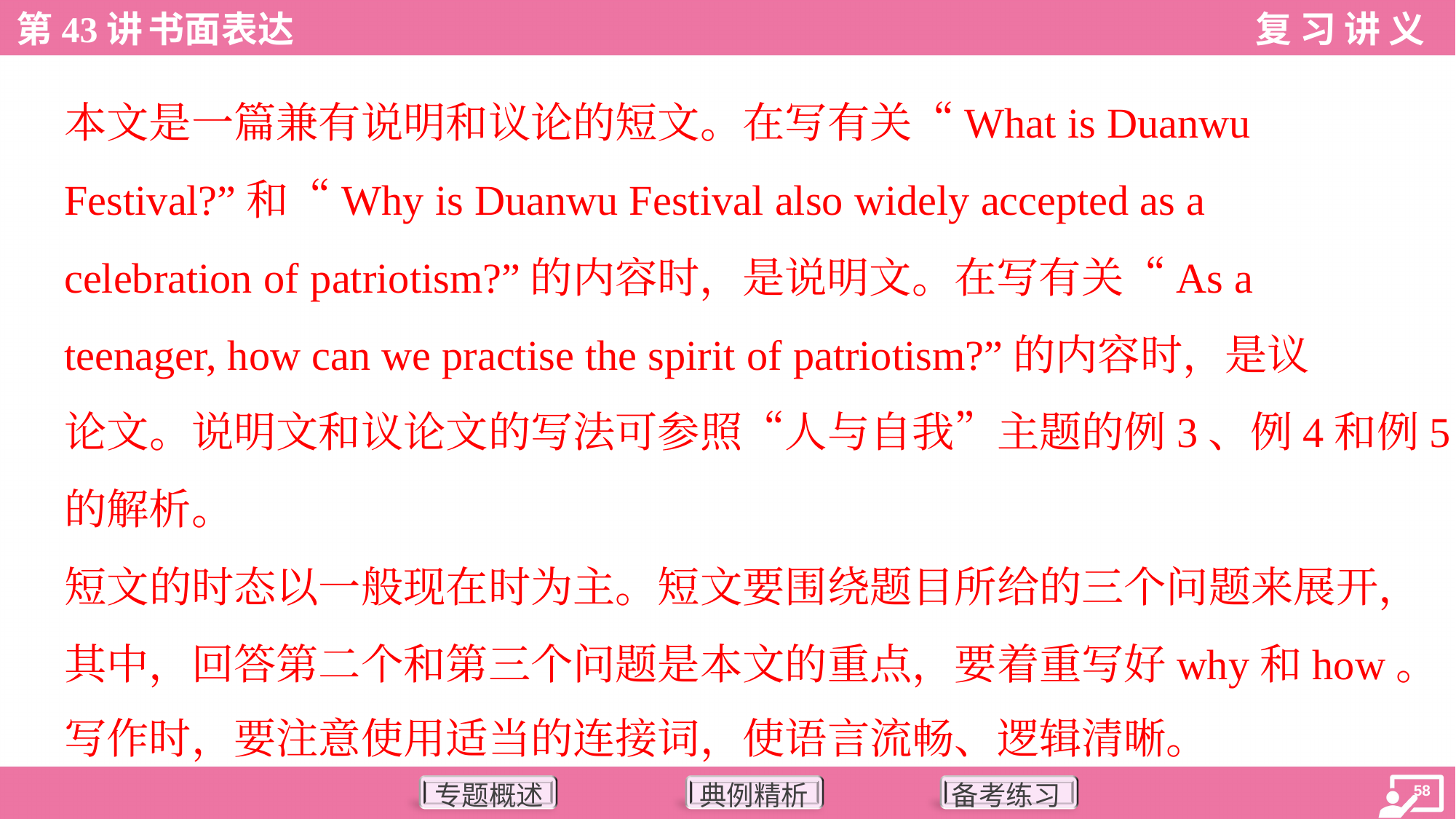

本文是一篇兼有说明和议论的短文。在写有关“What is Duanwu
Festival?”和“Why is Duanwu Festival also widely accepted as a
celebration of patriotism?”的内容时，是说明文。在写有关“As a
teenager, how can we practise the spirit of patriotism?”的内容时，是议
论文。说明文和议论文的写法可参照“人与自我”主题的例3、例4和例5
的解析。
短文的时态以一般现在时为主。短文要围绕题目所给的三个问题来展开，
其中，回答第二个和第三个问题是本文的重点，要着重写好why和how。
写作时，要注意使用适当的连接词，使语言流畅、逻辑清晰。